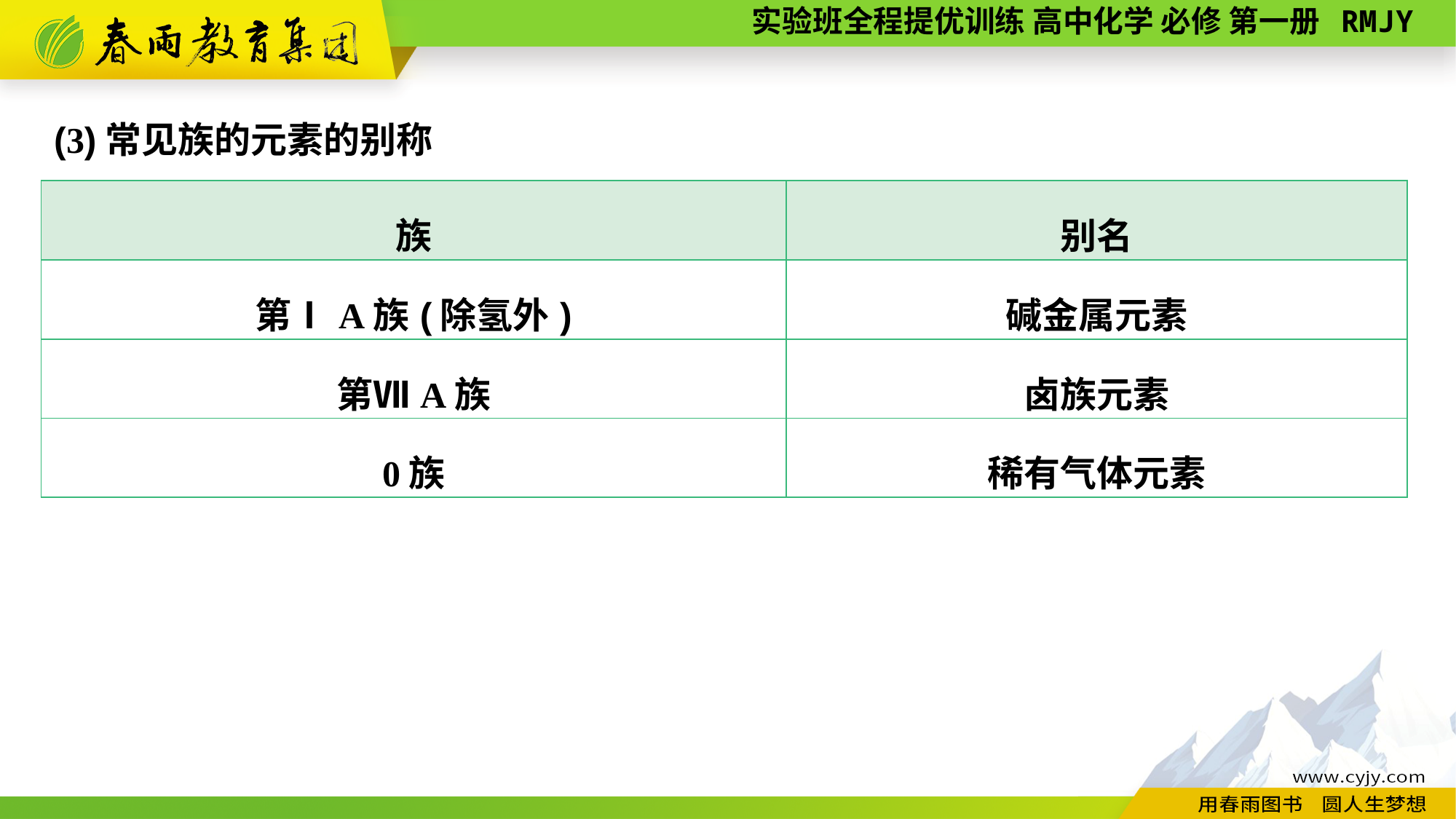

(3)常见族的元素的别称
| 族 | 别名 |
| --- | --- |
| 第ⅠA族(除氢外) | 碱金属元素 |
| 第ⅦA族 | 卤族元素 |
| 0族 | 稀有气体元素 |